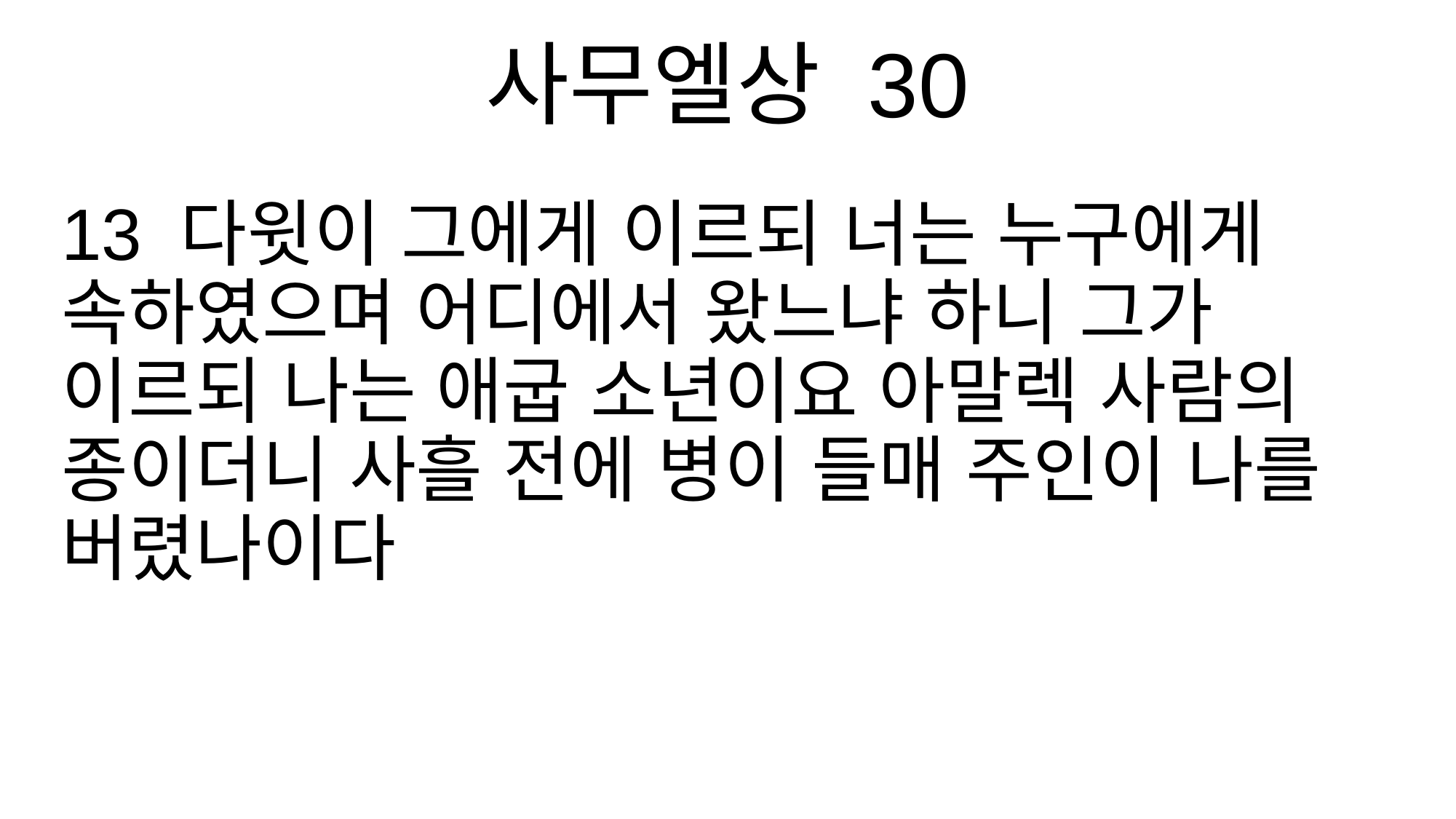

사무엘상 30
13 다윗이 그에게 이르되 너는 누구에게 속하였으며 어디에서 왔느냐 하니 그가 이르되 나는 애굽 소년이요 아말렉 사람의 종이더니 사흘 전에 병이 들매 주인이 나를 버렸나이다